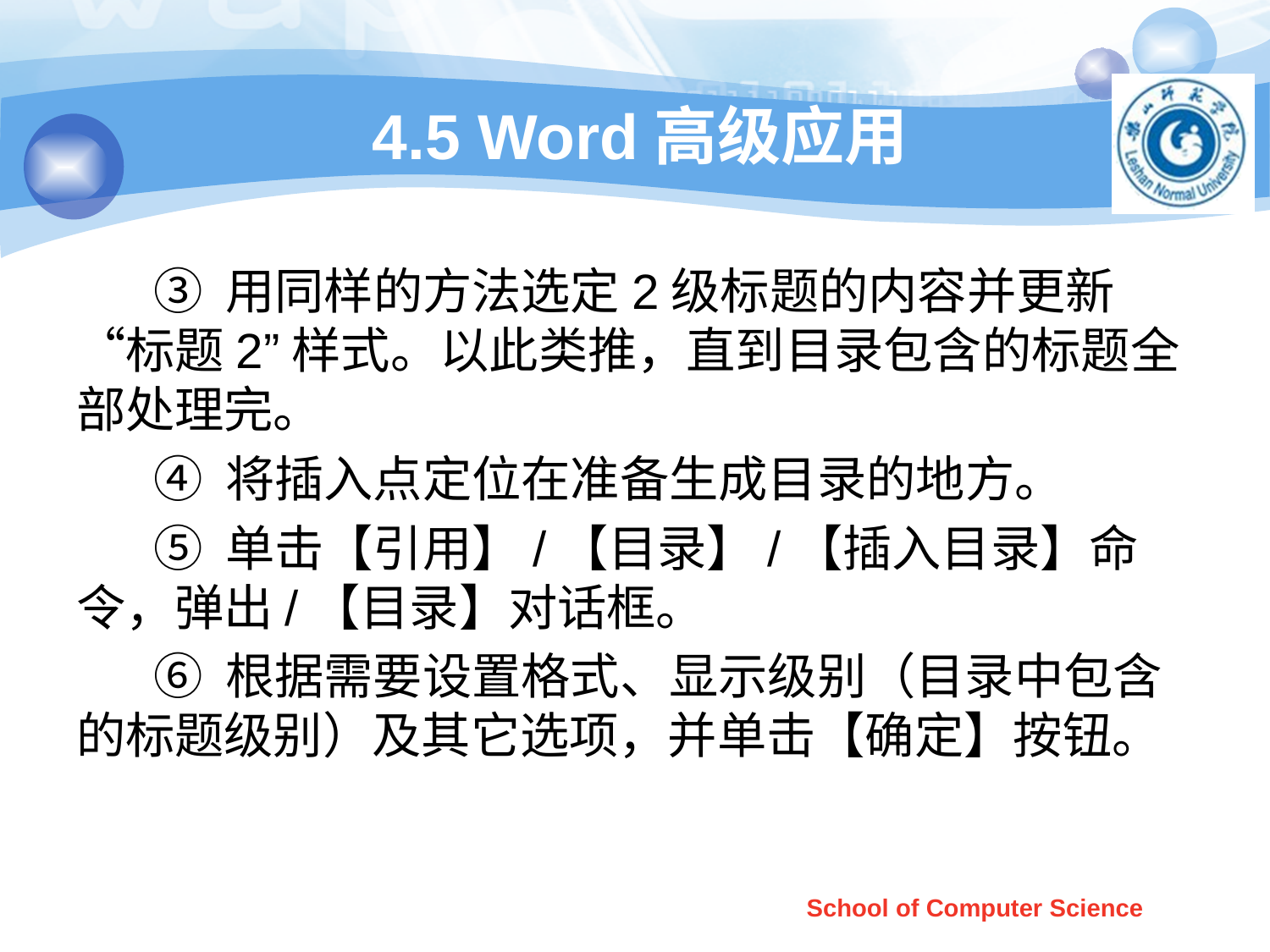

# 4.5 Word高级应用
       ③ 用同样的方法选定2级标题的内容并更新“标题2”样式。以此类推，直到目录包含的标题全部处理完。
       ④ 将插入点定位在准备生成目录的地方。
       ⑤ 单击【引用】/【目录】/【插入目录】命令，弹出/【目录】对话框。
       ⑥ 根据需要设置格式、显示级别（目录中包含的标题级别）及其它选项，并单击【确定】按钮。

School of Computer Science